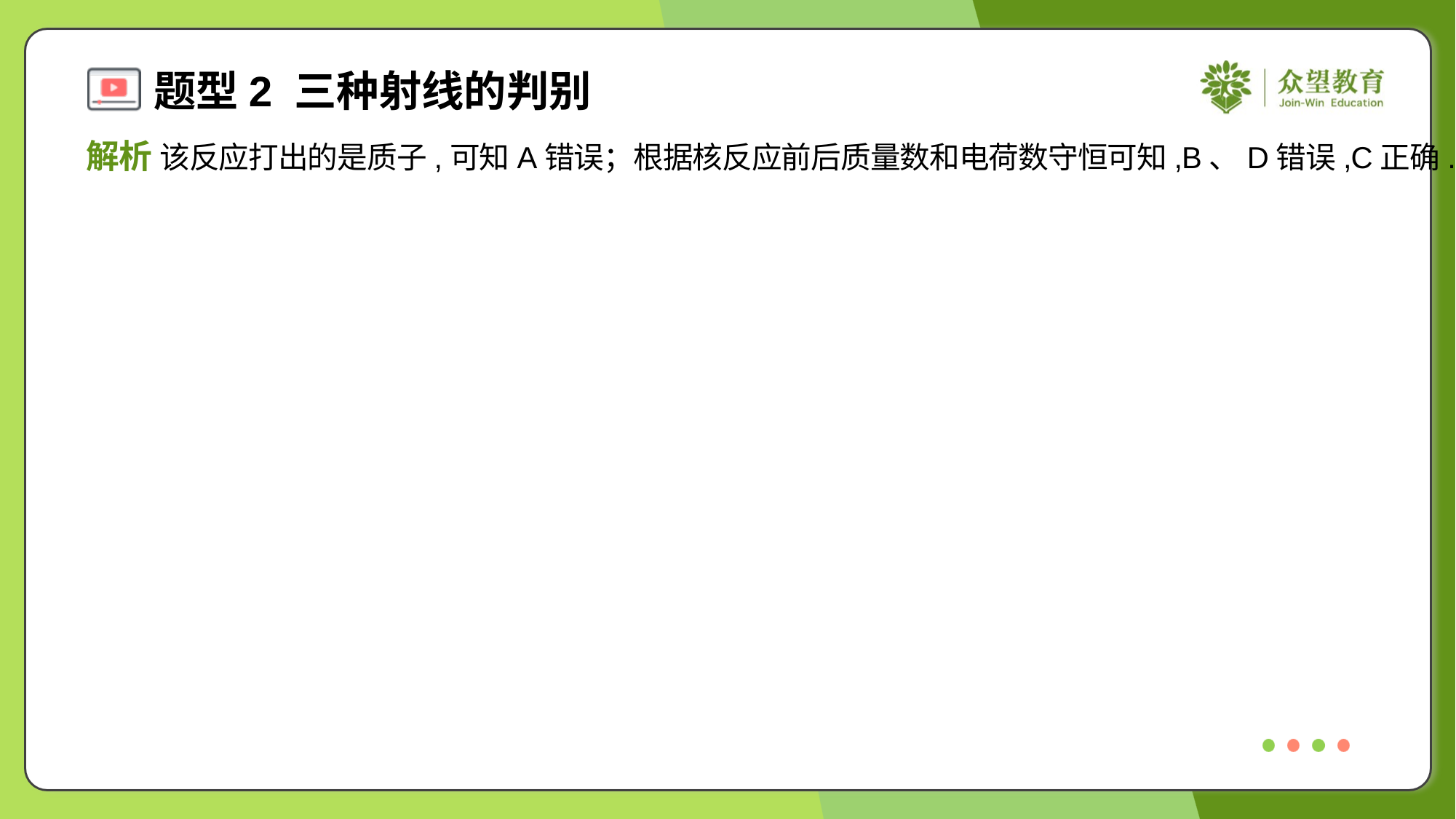

解析 该反应打出的是质子,可知A错误；根据核反应前后质量数和电荷数守恒可知,B、D错误,C正确.